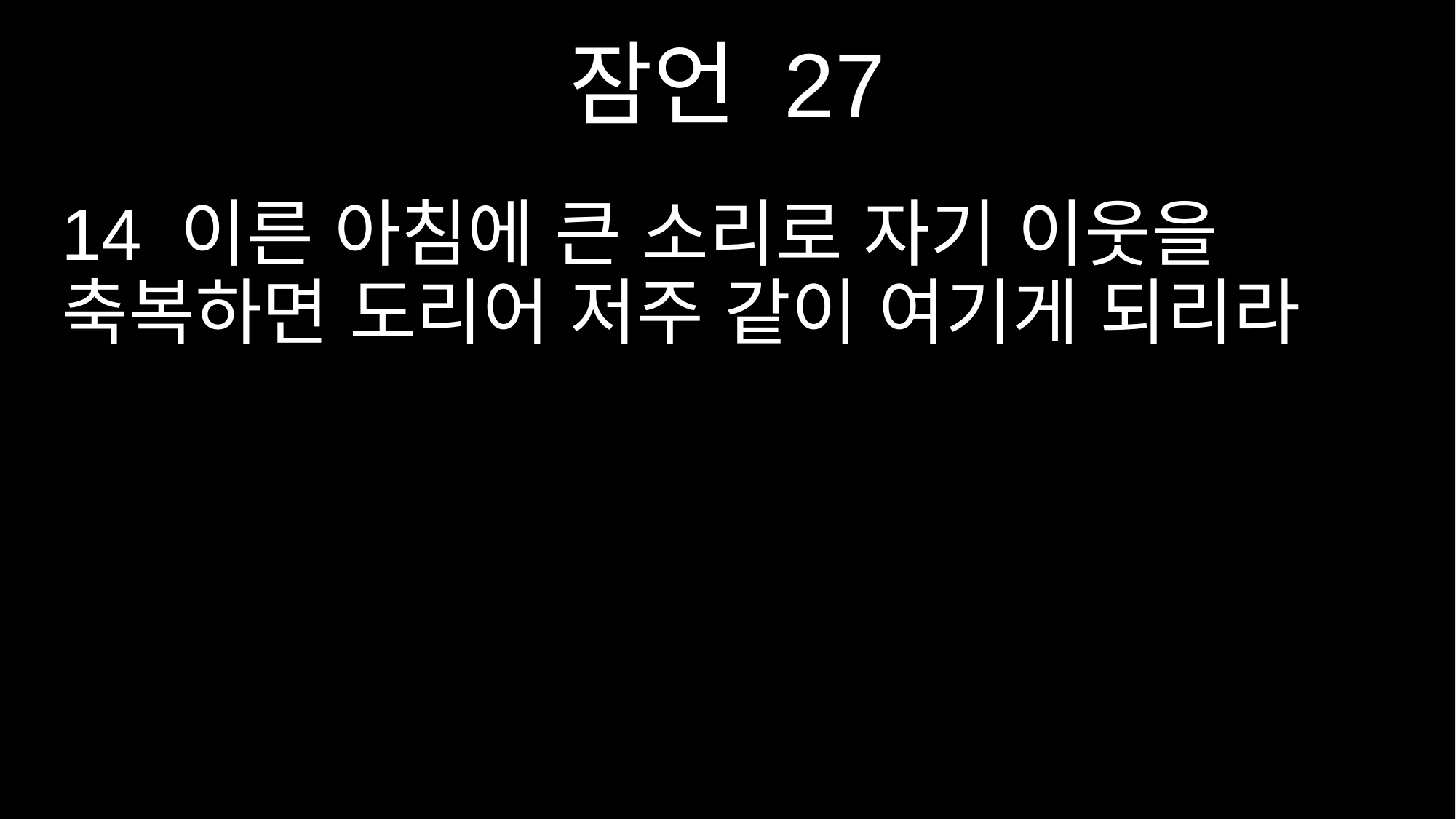

잠언 27
14 이른 아침에 큰 소리로 자기 이웃을 축복하면 도리어 저주 같이 여기게 되리라